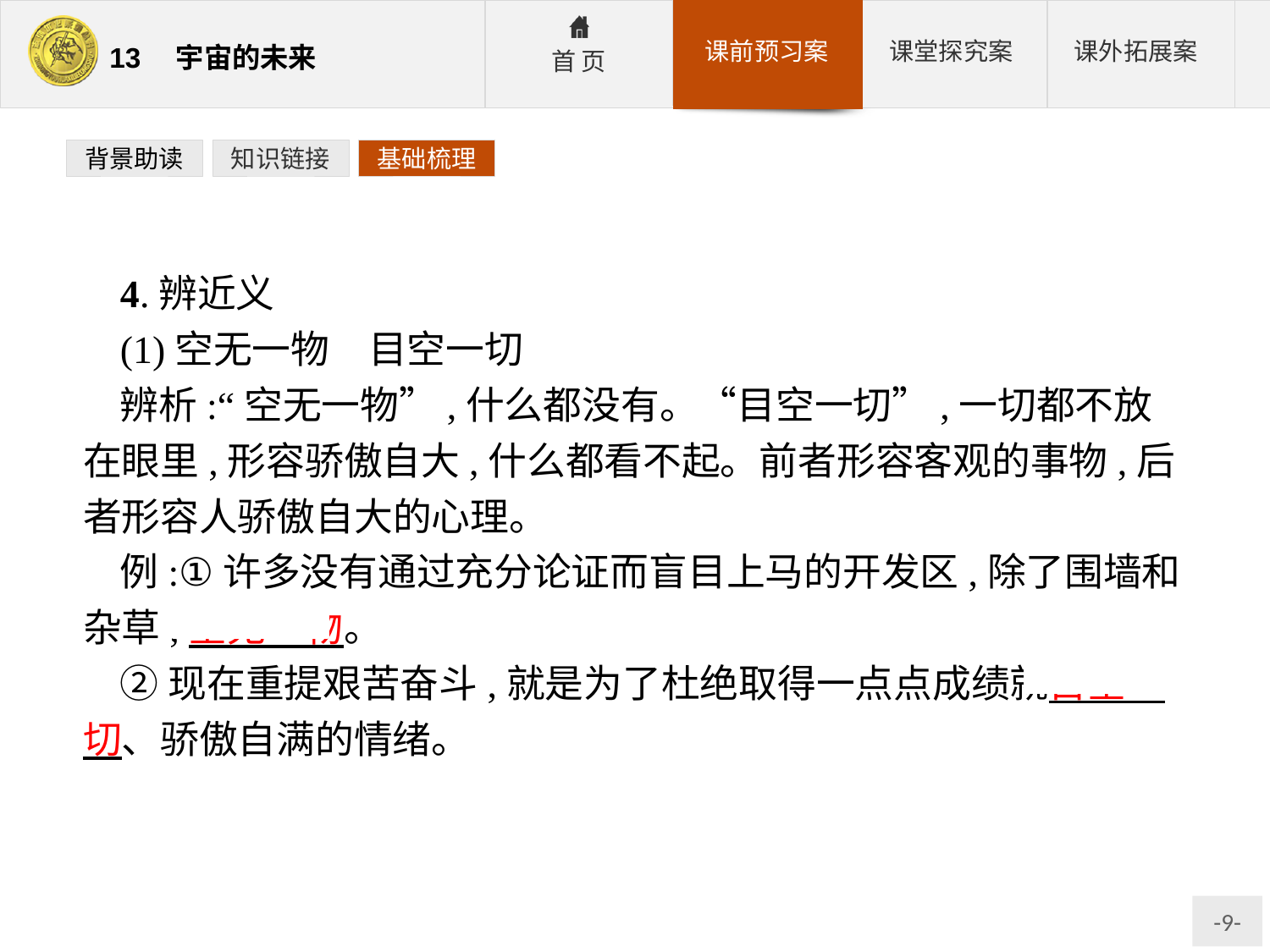

背景助读
知识链接
基础梳理
4.辨近义
(1)空无一物　目空一切
辨析:“空无一物”,什么都没有。“目空一切”,一切都不放在眼里,形容骄傲自大,什么都看不起。前者形容客观的事物,后者形容人骄傲自大的心理。
例:①许多没有通过充分论证而盲目上马的开发区,除了围墙和杂草,空无一物。
②现在重提艰苦奋斗,就是为了杜绝取得一点点成绩就目空一切、骄傲自满的情绪。